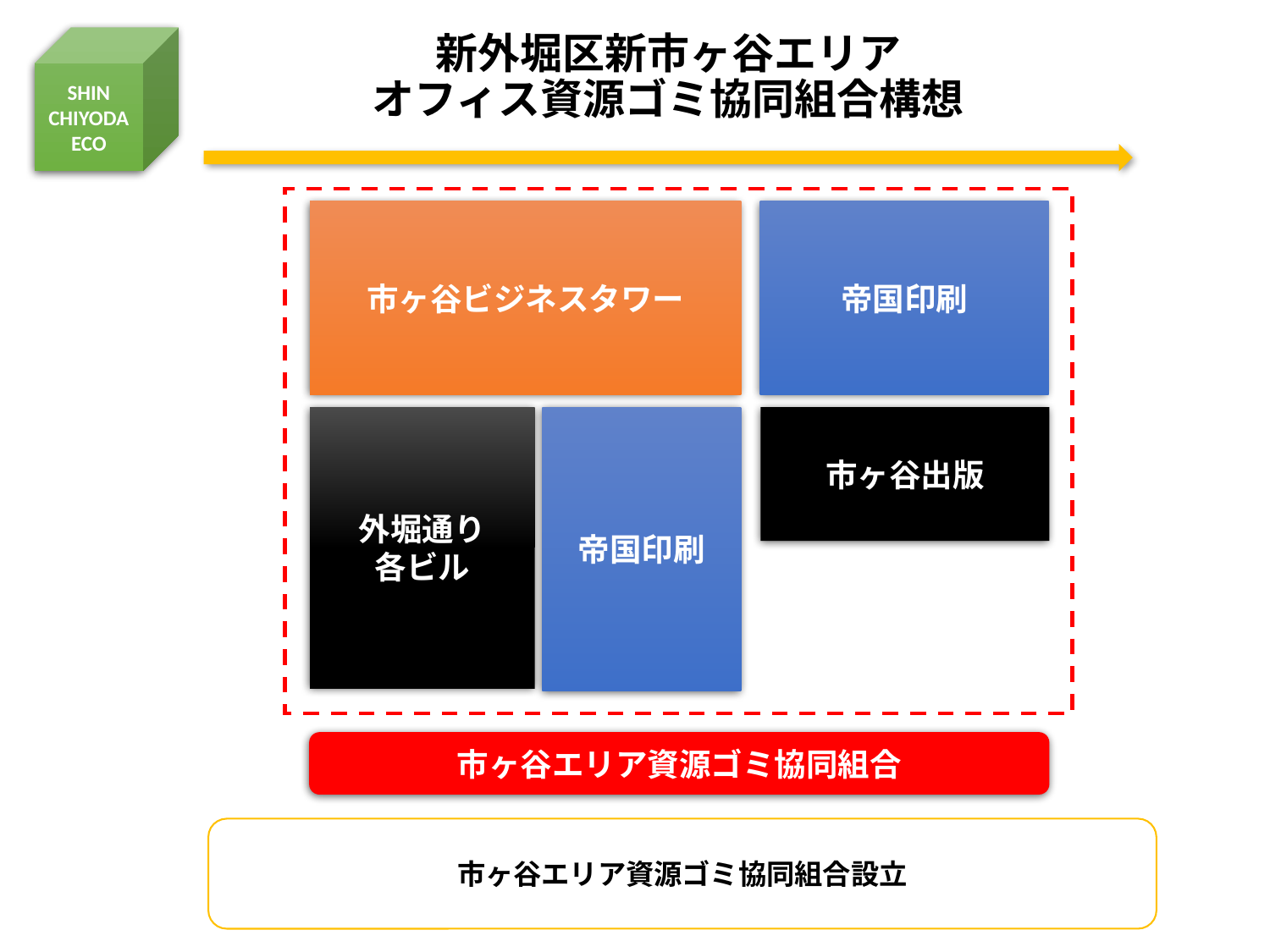

# 新外堀区新市ヶ谷エリア オフィス資源ゴミ協同組合構想

帝国印刷
市ヶ谷ビジネスタワー
外堀通り
各ビル
帝国印刷
市ヶ谷出版
市ヶ谷エリア資源ゴミ協同組合
市ヶ谷エリア資源ゴミ協同組合設立